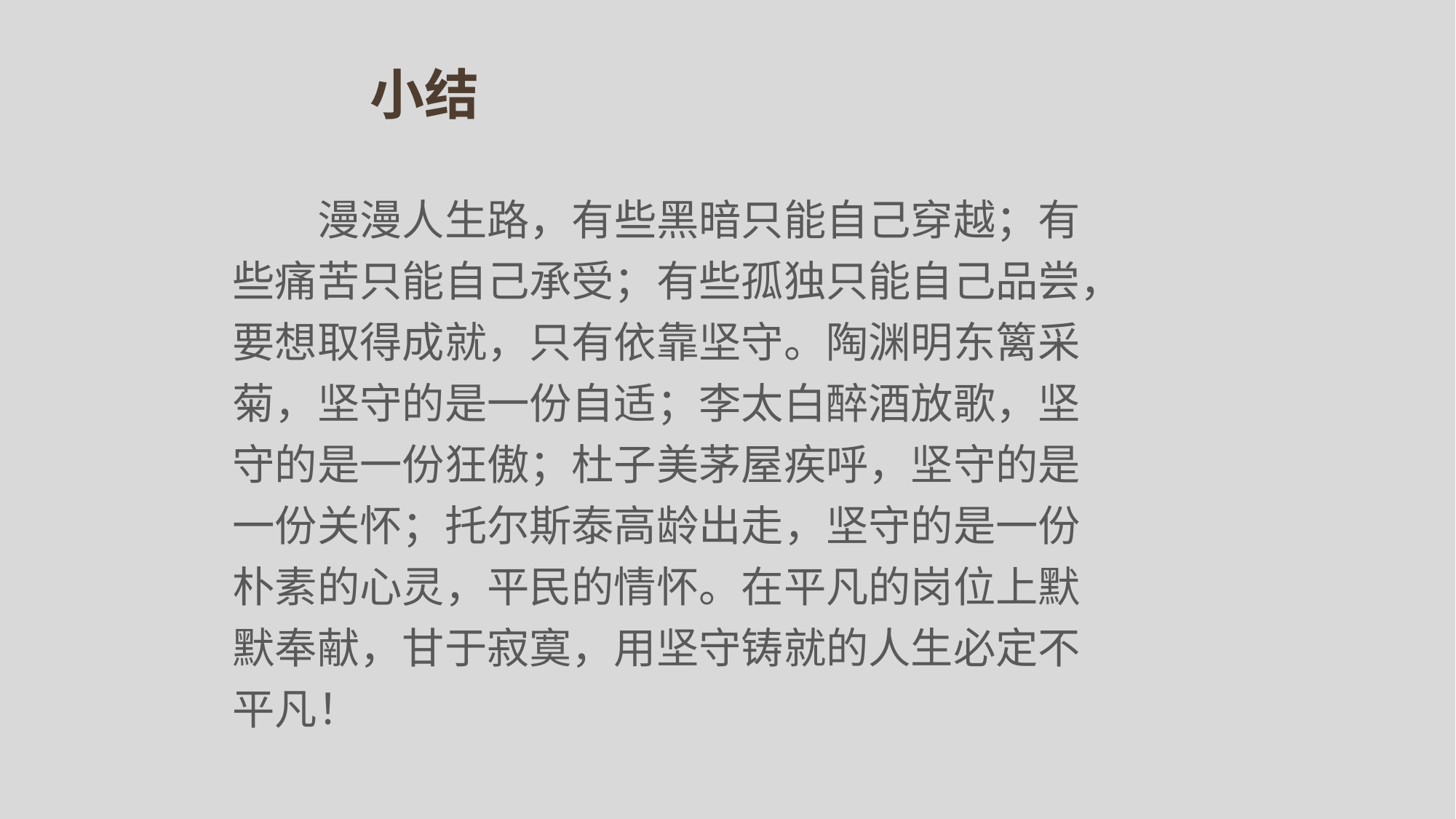

小结
漫漫人生路，有些黑暗只能自己穿越；有些痛苦只能自己承受；有些孤独只能自己品尝，要想取得成就，只有依靠坚守。陶渊明东篱采菊，坚守的是一份自适；李太白醉酒放歌，坚守的是一份狂傲；杜子美茅屋疾呼，坚守的是一份关怀；托尔斯泰高龄出走，坚守的是一份朴素的心灵，平民的情怀。在平凡的岗位上默默奉献，甘于寂寞，用坚守铸就的人生必定不平凡！